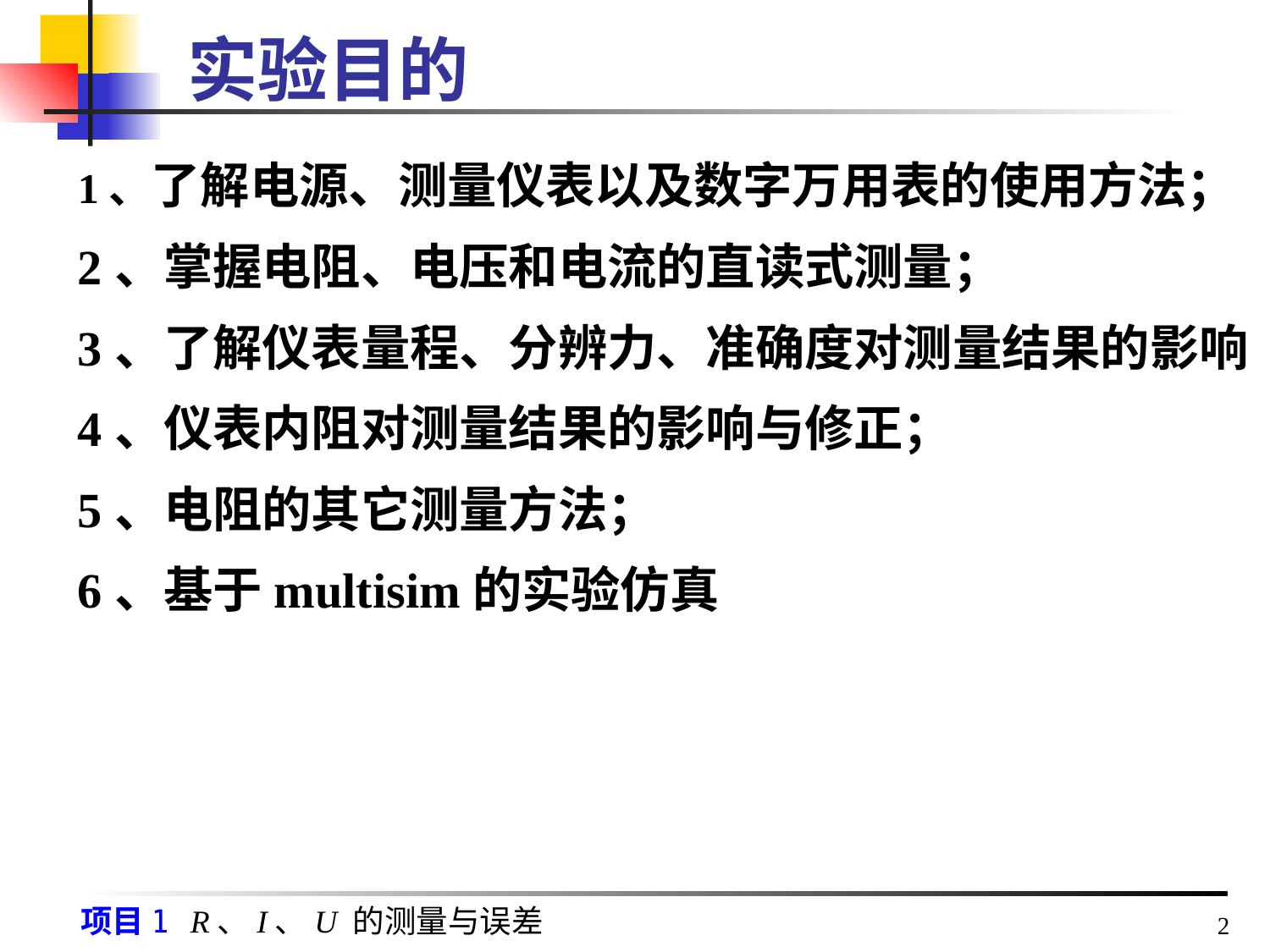

# 实验目的
1、了解电源、测量仪表以及数字万用表的使用方法；
2、掌握电阻、电压和电流的直读式测量；
3、了解仪表量程、分辨力、准确度对测量结果的影响
4、仪表内阻对测量结果的影响与修正；
5、电阻的其它测量方法；
6、基于multisim的实验仿真
2